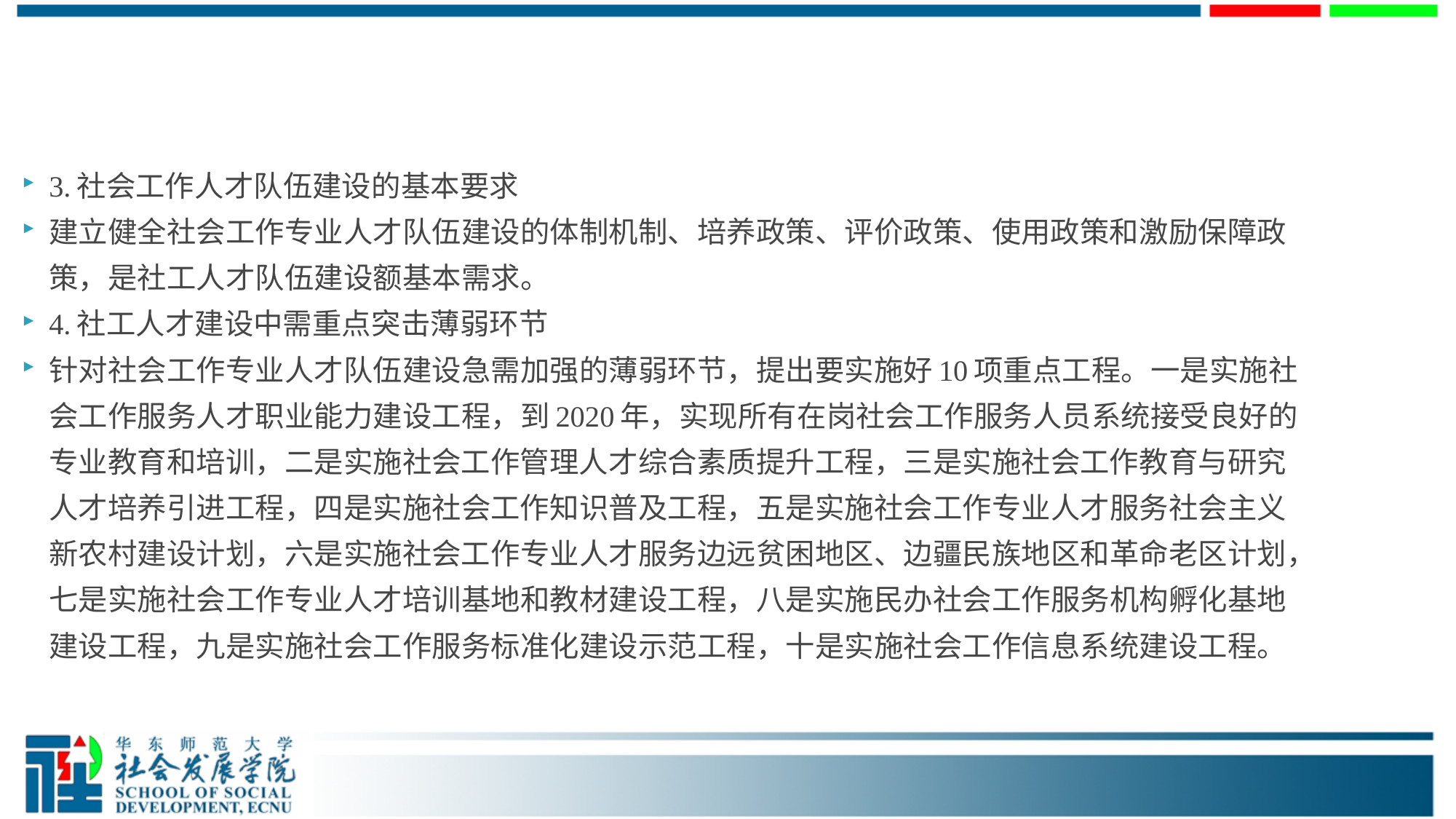

3.社会工作人才队伍建设的基本要求
建立健全社会工作专业人才队伍建设的体制机制、培养政策、评价政策、使用政策和激励保障政策，是社工人才队伍建设额基本需求。
4.社工人才建设中需重点突击薄弱环节
针对社会工作专业人才队伍建设急需加强的薄弱环节，提出要实施好10项重点工程。一是实施社会工作服务人才职业能力建设工程，到2020年，实现所有在岗社会工作服务人员系统接受良好的专业教育和培训，二是实施社会工作管理人才综合素质提升工程，三是实施社会工作教育与研究人才培养引进工程，四是实施社会工作知识普及工程，五是实施社会工作专业人才服务社会主义新农村建设计划，六是实施社会工作专业人才服务边远贫困地区、边疆民族地区和革命老区计划，七是实施社会工作专业人才培训基地和教材建设工程，八是实施民办社会工作服务机构孵化基地建设工程，九是实施社会工作服务标准化建设示范工程，十是实施社会工作信息系统建设工程。